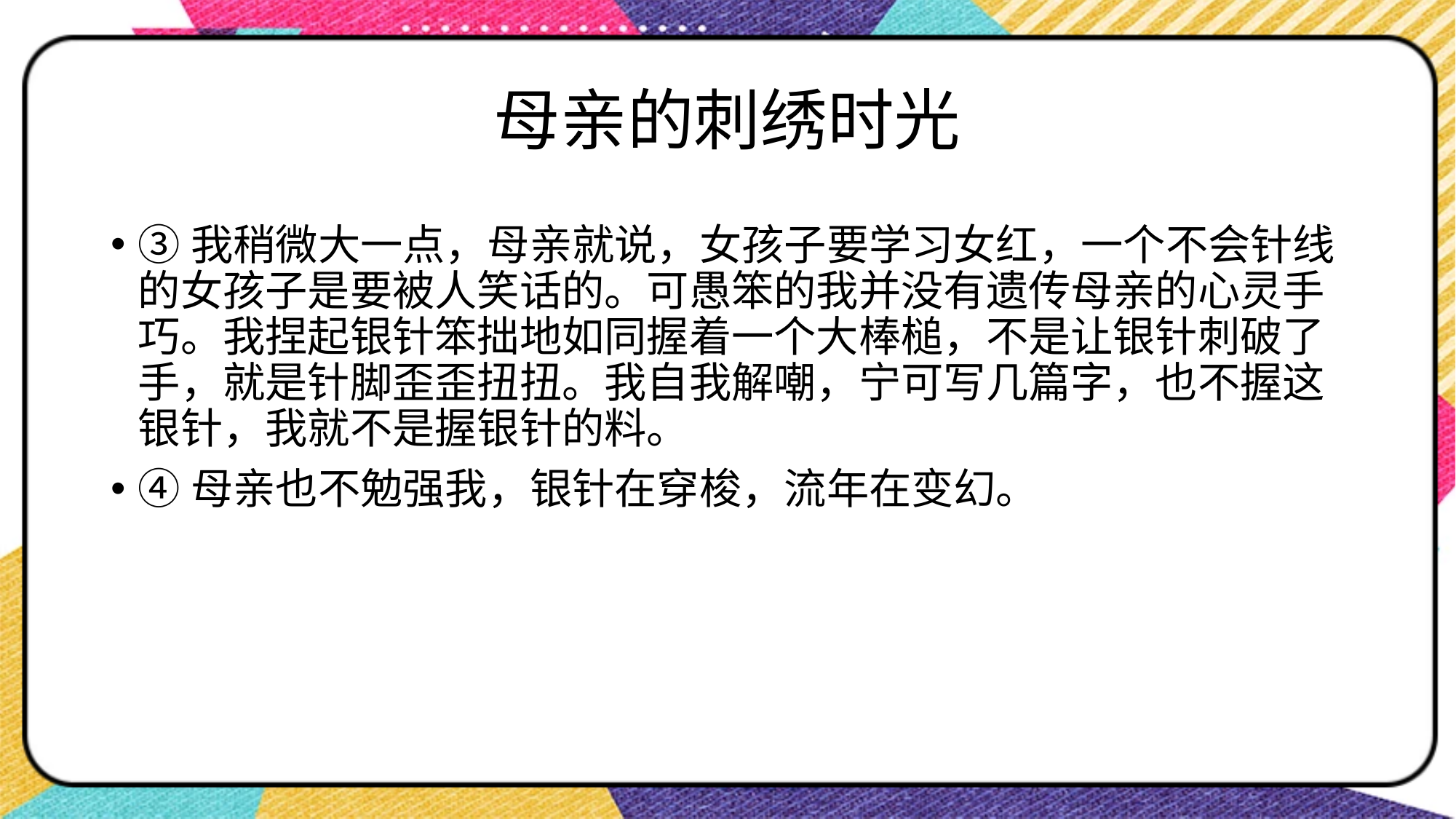

# 母亲的刺绣时光
③我稍微大一点，母亲就说，女孩子要学习女红，一个不会针线的女孩子是要被人笑话的。可愚笨的我并没有遗传母亲的心灵手巧。我捏起银针笨拙地如同握着一个大棒槌，不是让银针刺破了手，就是针脚歪歪扭扭。我自我解嘲，宁可写几篇字，也不握这银针，我就不是握银针的料。
④母亲也不勉强我，银针在穿梭，流年在变幻。